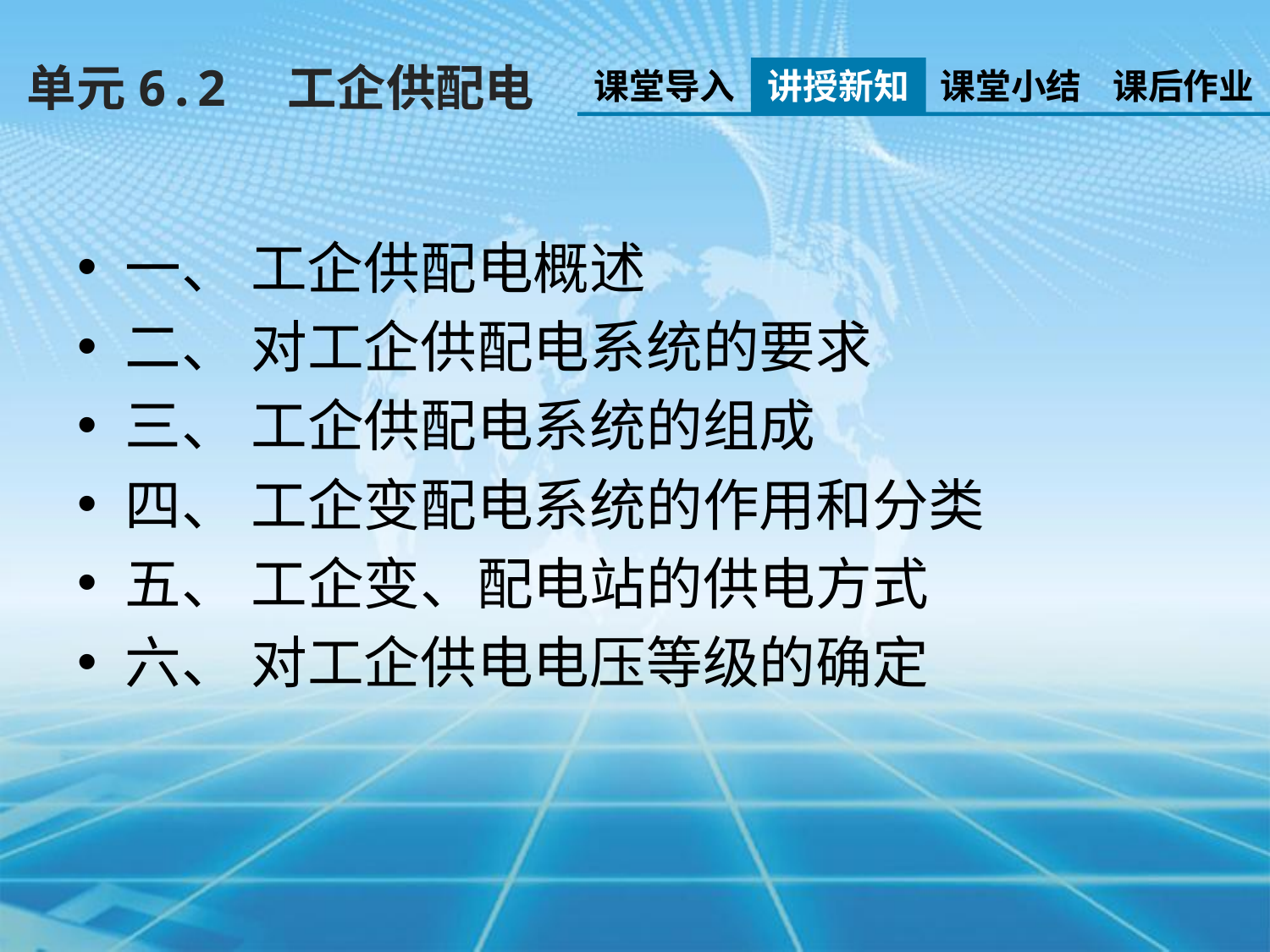

单元6.2　工企供配电
课堂导入
讲授新知
课堂小结
课后作业
一、 工企供配电概述
二、 对工企供配电系统的要求
三、 工企供配电系统的组成
四、 工企变配电系统的作用和分类
五、 工企变、配电站的供电方式
六、 对工企供电电压等级的确定